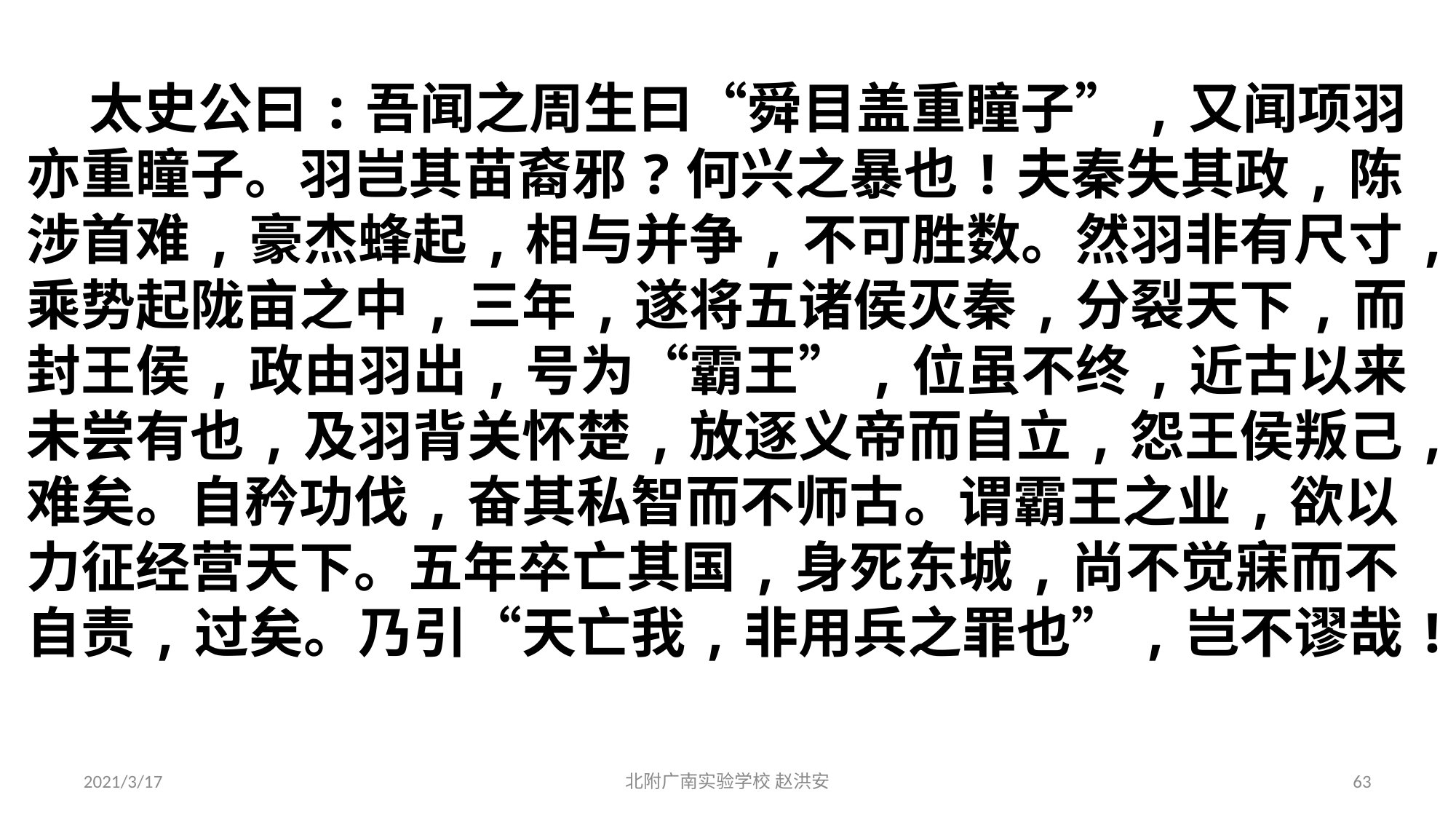

太史公曰:吾闻之周生曰“舜目盖重瞳子”,又闻项羽亦重瞳子。羽岂其苗裔邪?何兴之暴也!夫秦失其政,陈涉首难,豪杰蜂起,相与并争,不可胜数。然羽非有尺寸,乘势起陇亩之中,三年,遂将五诸侯灭秦,分裂天下,而封王侯,政由羽出,号为“霸王”,位虽不终,近古以来未尝有也,及羽背关怀楚,放逐义帝而自立,怨王侯叛己,难矣。自矜功伐,奋其私智而不师古。谓霸王之业,欲以力征经营天下。五年卒亡其国,身死东城,尚不觉寐而不自责,过矣。乃引“天亡我,非用兵之罪也”,岂不谬哉!
2021/3/17
北附广南实验学校 赵洪安
63